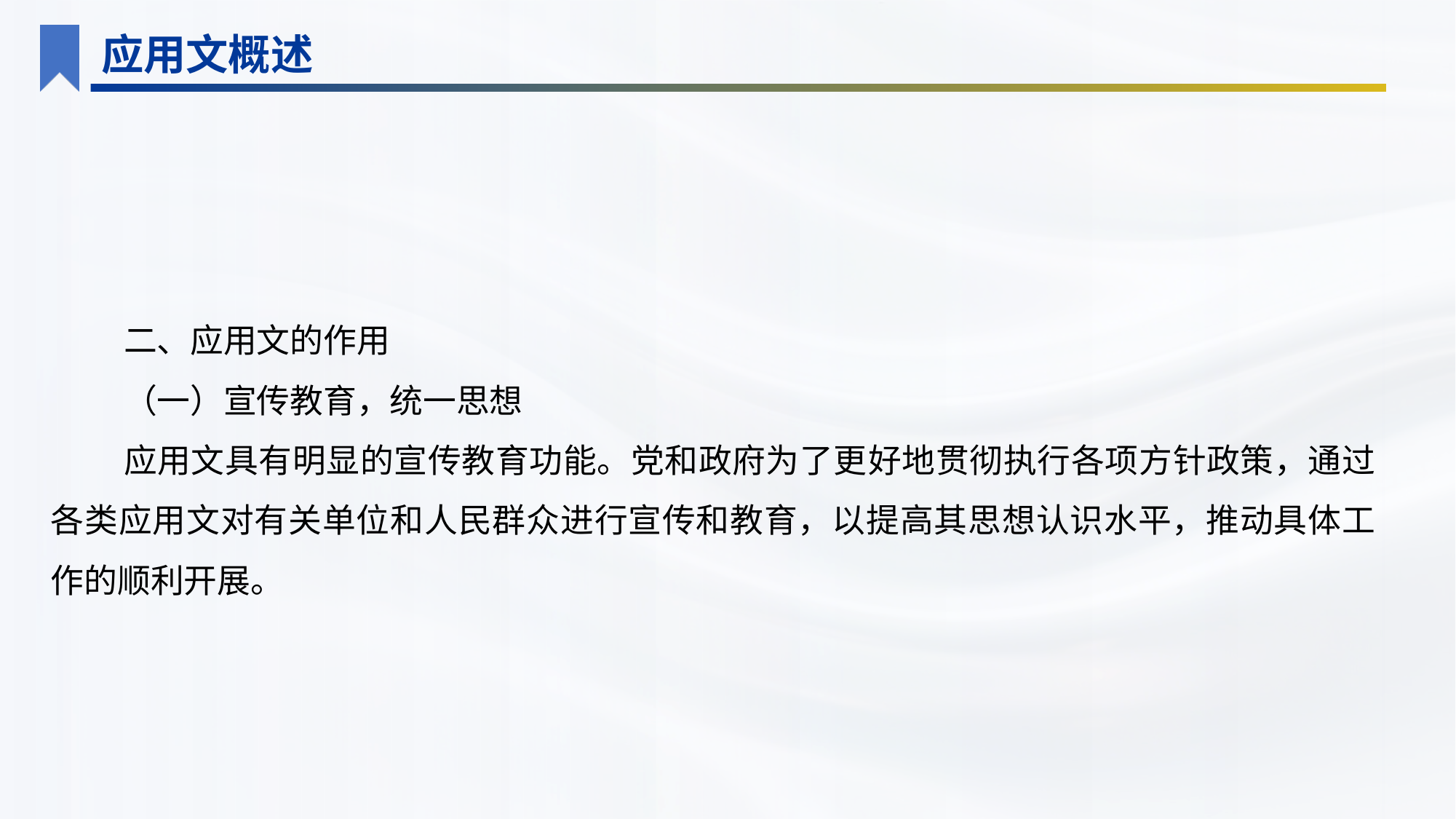

应用文概述
二、应用文的作用
（一）宣传教育，统一思想
应用文具有明显的宣传教育功能。党和政府为了更好地贯彻执行各项方针政策，通过各类应用文对有关单位和人民群众进行宣传和教育，以提高其思想认识水平，推动具体工作的顺利开展。